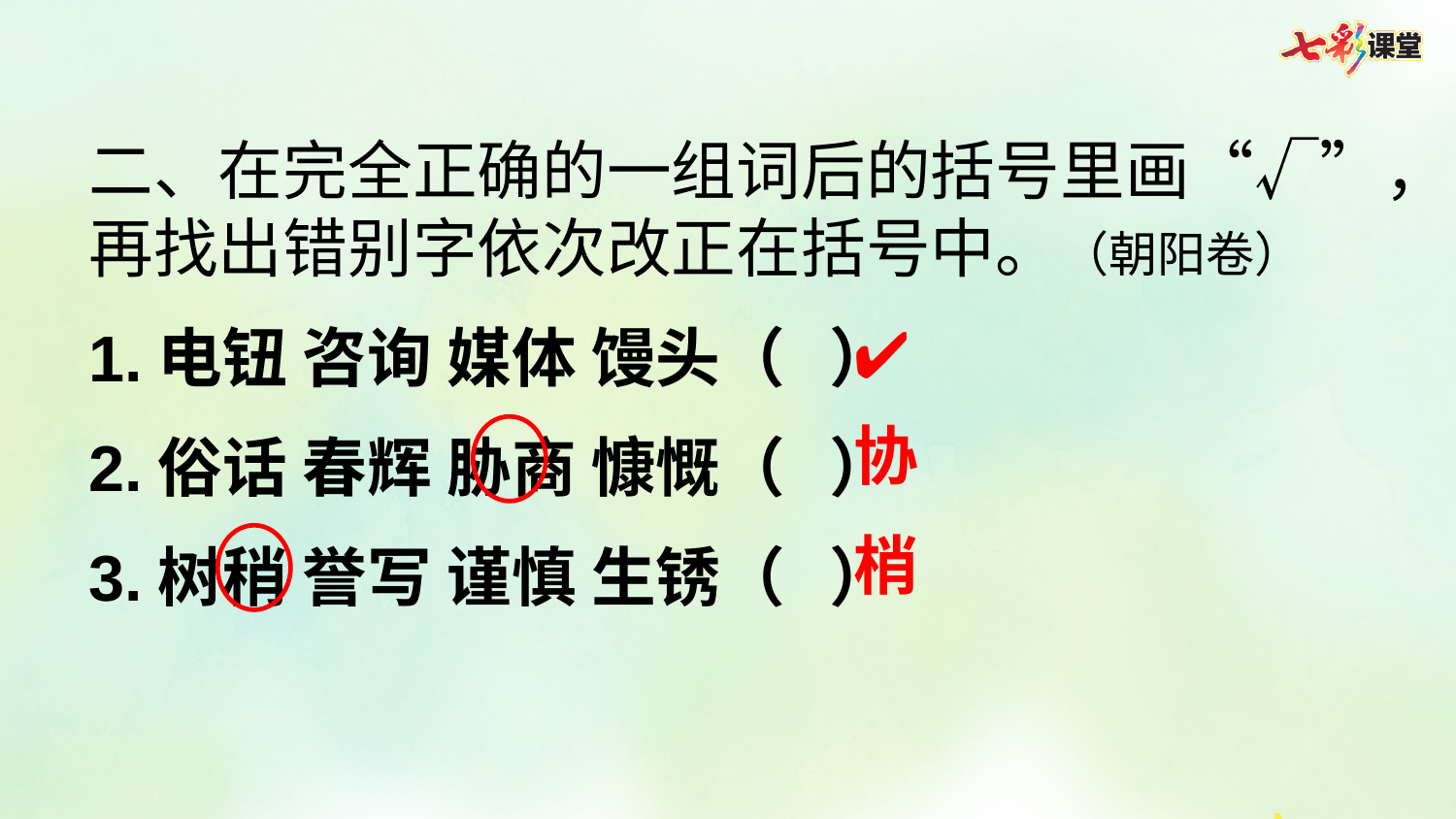

二、在完全正确的一组词后的括号里画“√”，再找出错别字依次改正在括号中。（朝阳卷）
1.电钮 咨询 媒体 馒头（   ）
2.俗话 春辉 胁商 慷慨（   ）
3.树稍 誉写 谨慎 生锈（   ）
✔
协

梢